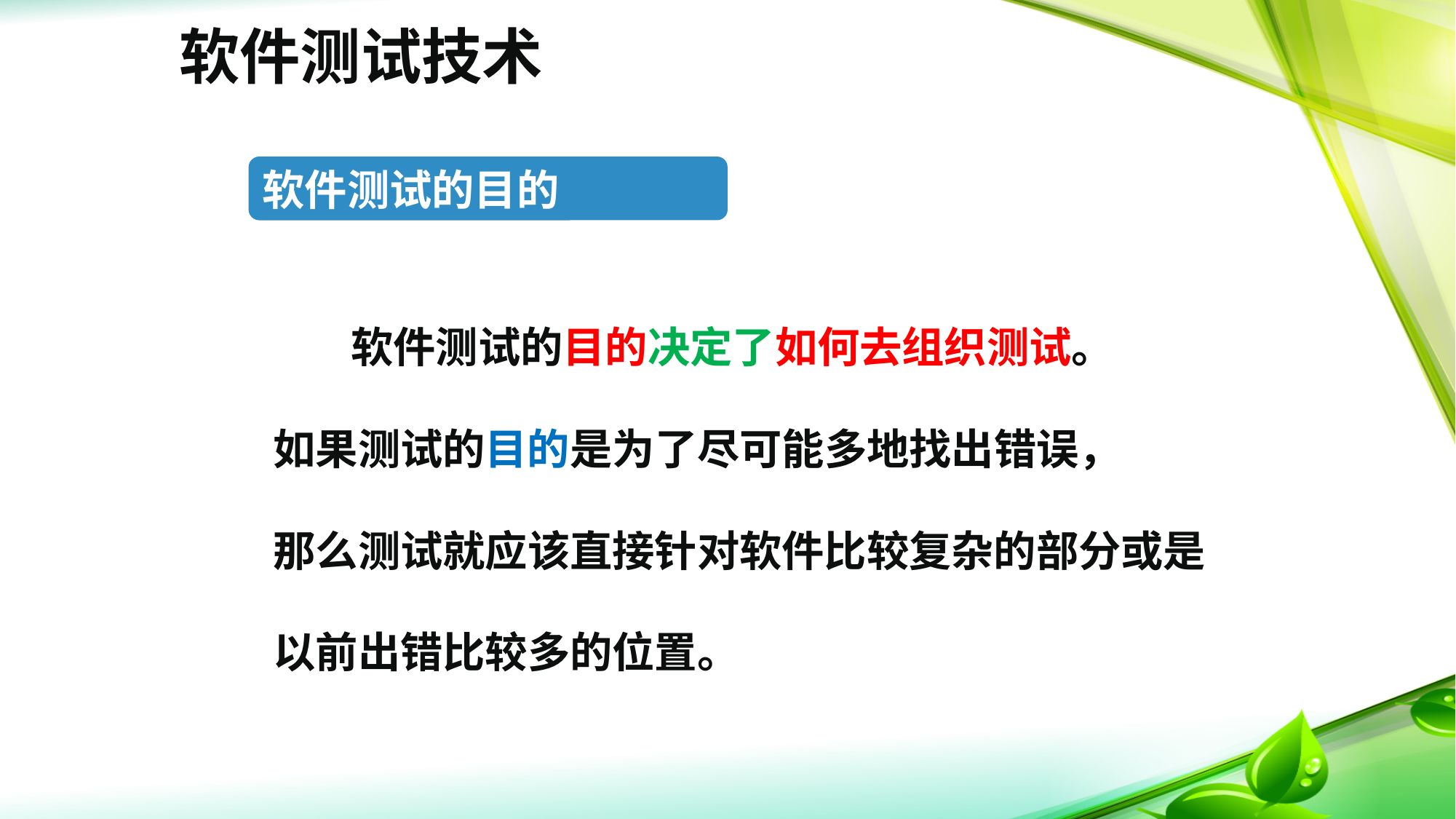

软件测试技术
软件测试的目的
       软件测试的目的决定了如何去组织测试。
如果测试的目的是为了尽可能多地找出错误，
那么测试就应该直接针对软件比较复杂的部分或是以前出错比较多的位置。